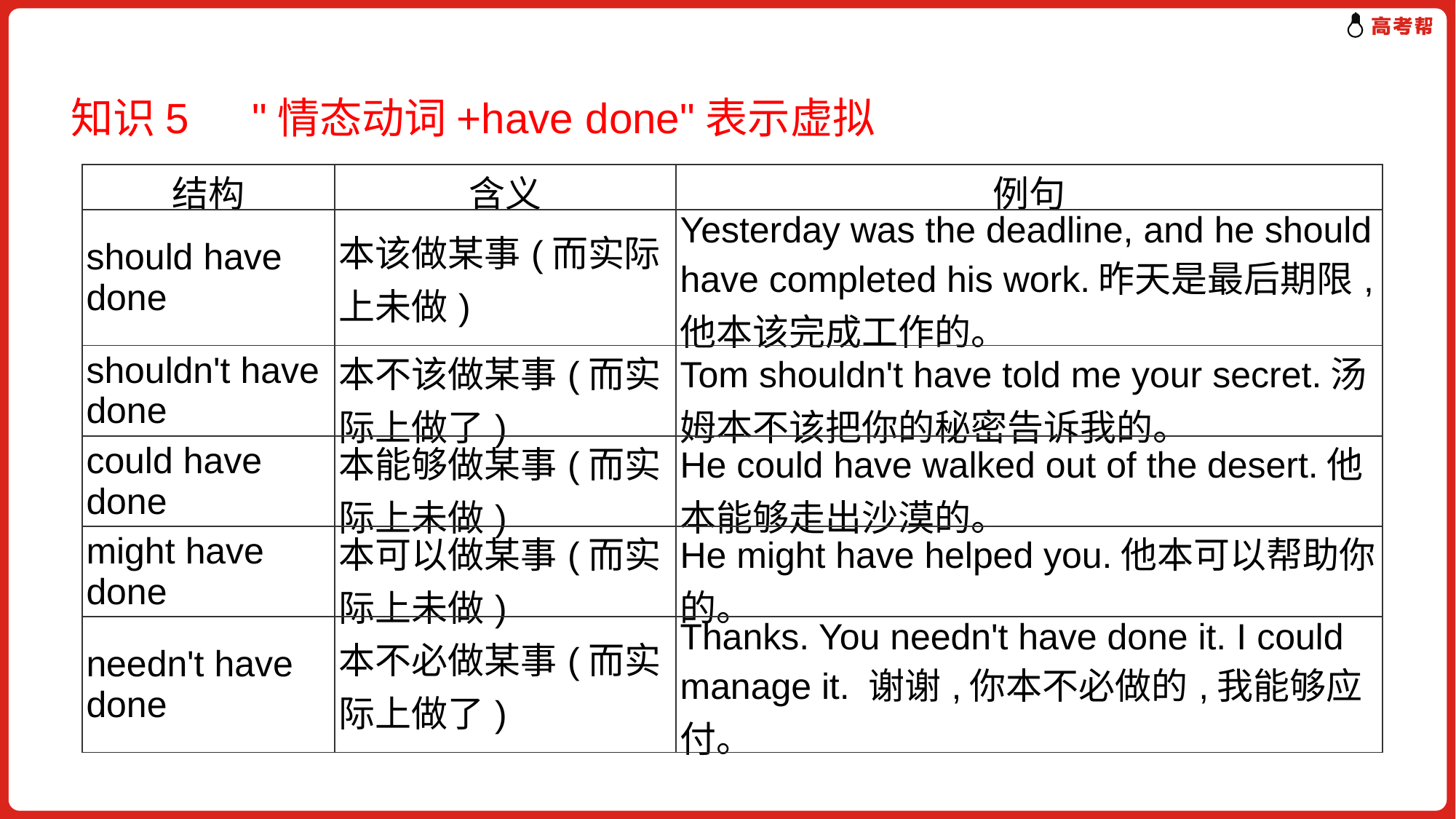

知识5　"情态动词+have done"表示虚拟
| 结构 | 含义 | 例句 |
| --- | --- | --- |
| should have done | 本该做某事(而实际上未做) | Yesterday was the deadline, and he should have completed his work.昨天是最后期限,他本该完成工作的。 |
| shouldn't have done | 本不该做某事(而实际上做了) | Tom shouldn't have told me your secret.汤姆本不该把你的秘密告诉我的。 |
| could have done | 本能够做某事(而实际上未做) | He could have walked out of the desert.他本能够走出沙漠的。 |
| might have done | 本可以做某事(而实际上未做) | He might have helped you.他本可以帮助你的。 |
| needn't have done | 本不必做某事(而实际上做了) | Thanks. You needn't have done it. I could manage it. 谢谢,你本不必做的,我能够应付。 |